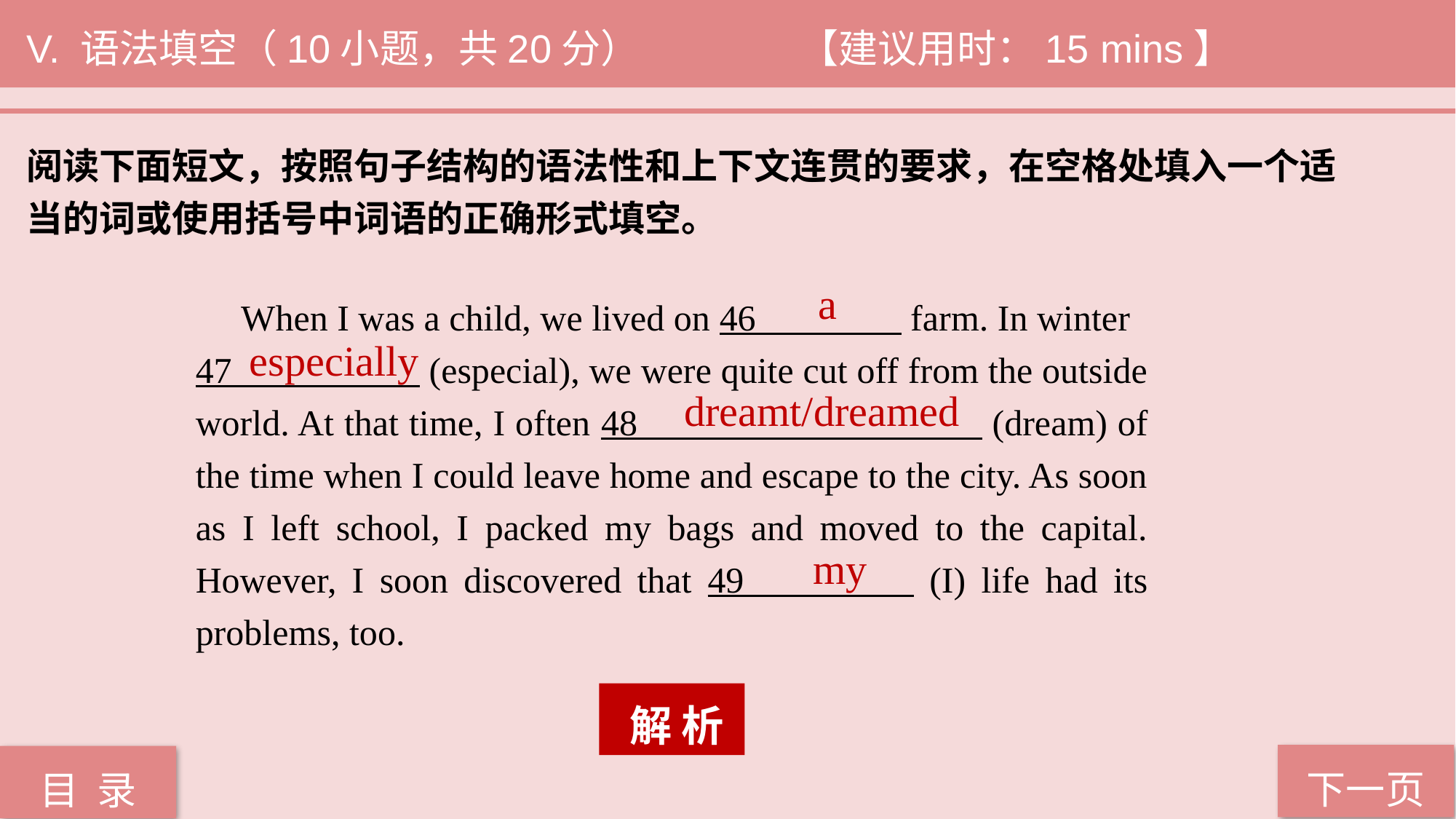

V. 语法填空（10小题，共20分） 		 【建议用时：15 mins】
阅读下面短文，按照句子结构的语法性和上下文连贯的要求，在空格处填入一个适
当的词或使用括号中词语的正确形式填空。
a
     When I was a child, we lived on 46                 farm. In winter
47                     (especial), we were quite cut off from the outside world. At that time, I often 48                                   (dream) of the time when I could leave home and escape to the city. As soon as I left school, I packed my bags and moved to the capital. However, I soon discovered that 49            (I) life had its problems, too.
especially
dreamt/dreamed
my
 解 析